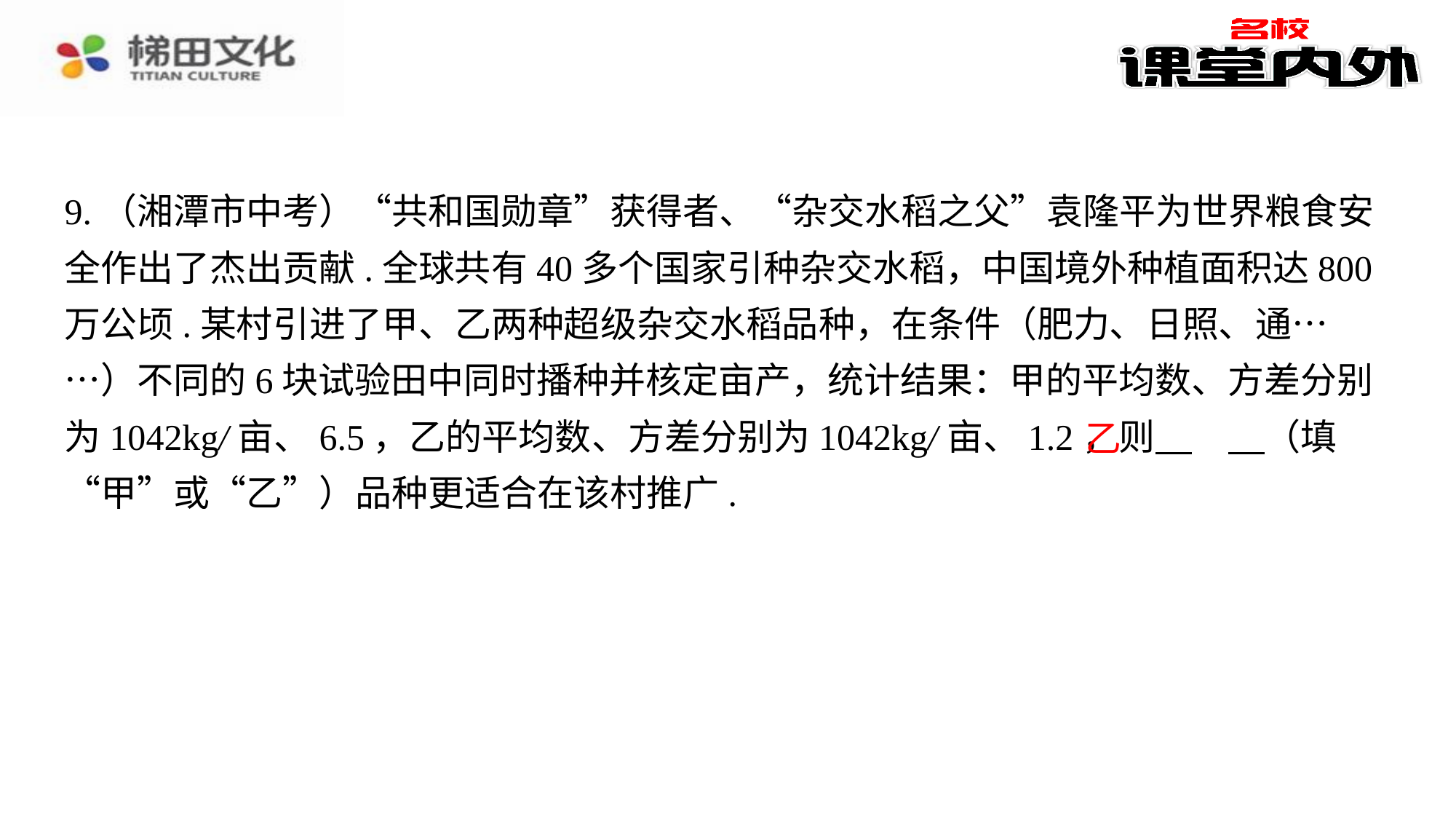

9.（湘潭市中考）“共和国勋章”获得者、“杂交水稻之父”袁隆平为世界粮食安全作出了杰出贡献.全球共有40多个国家引种杂交水稻，中国境外种植面积达800万公顷.某村引进了甲、乙两种超级杂交水稻品种，在条件（肥力、日照、通……）不同的6块试验田中同时播种并核定亩产，统计结果：甲的平均数、方差分别为1042kg/亩、6.5，乙的平均数、方差分别为1042kg/亩、1.2，则 　乙　⁠（填“甲”或“乙”）品种更适合在该村推广.
乙